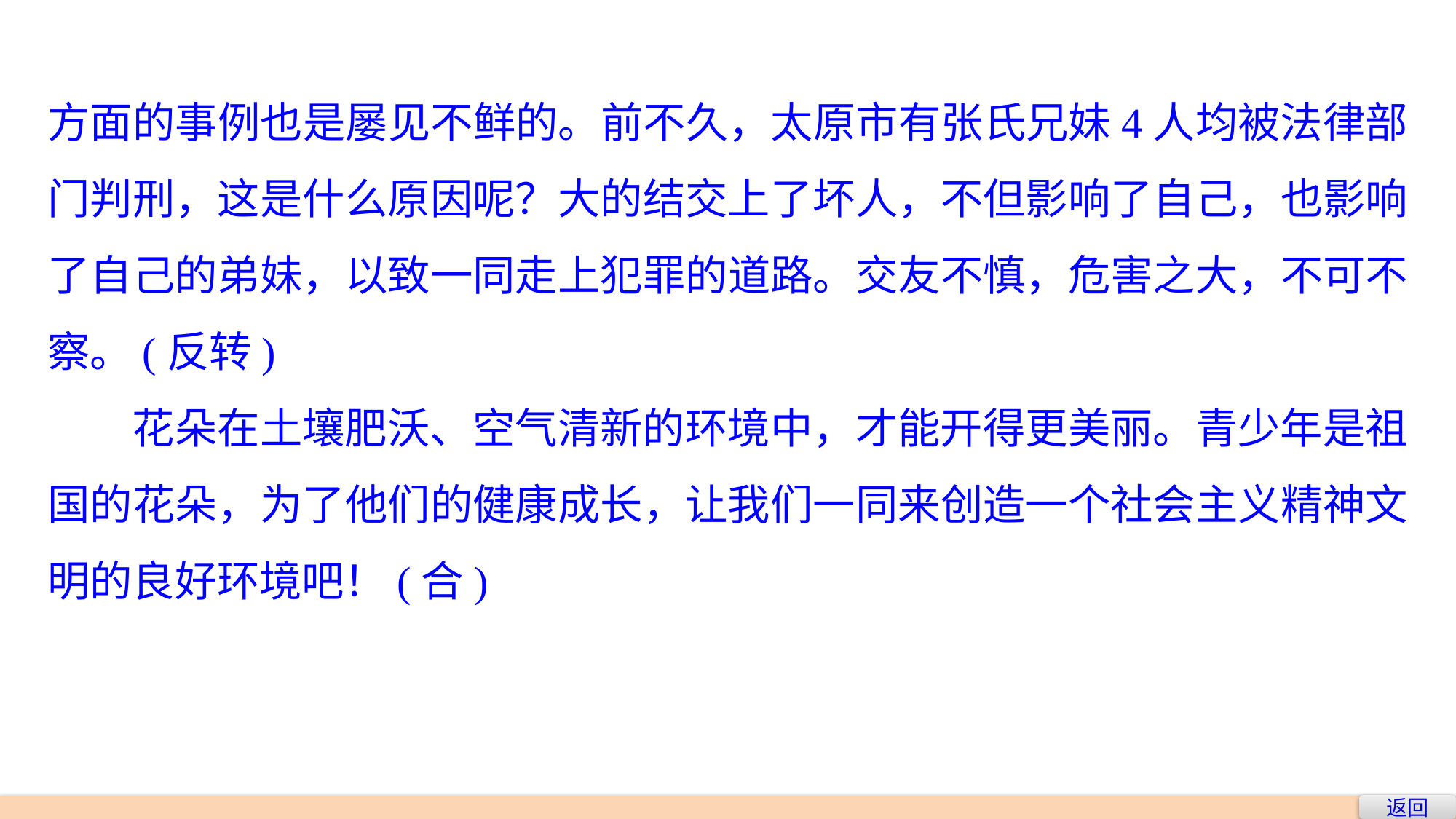

方面的事例也是屡见不鲜的。前不久，太原市有张氏兄妹4人均被法律部门判刑，这是什么原因呢？大的结交上了坏人，不但影响了自己，也影响了自己的弟妹，以致一同走上犯罪的道路。交友不慎，危害之大，不可不察。(反转)
花朵在土壤肥沃、空气清新的环境中，才能开得更美丽。青少年是祖国的花朵，为了他们的健康成长，让我们一同来创造一个社会主义精神文明的良好环境吧！(合)
返回